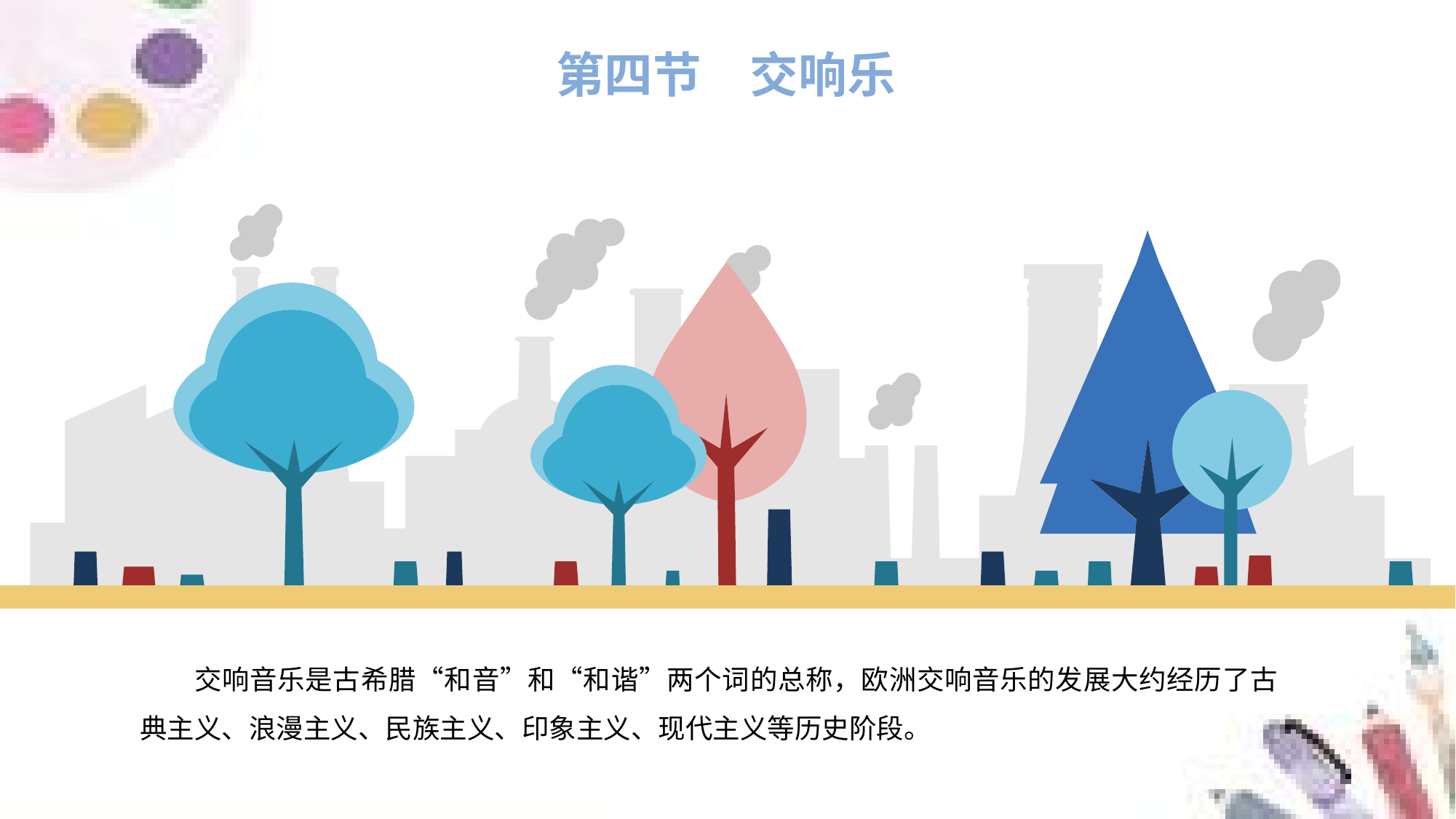

第四节　交响乐

交响音乐是古希腊“和音”和“和谐”两个词的总称，欧洲交响音乐的发展大约经历了古典主义、浪漫主义、民族主义、印象主义、现代主义等历史阶段。